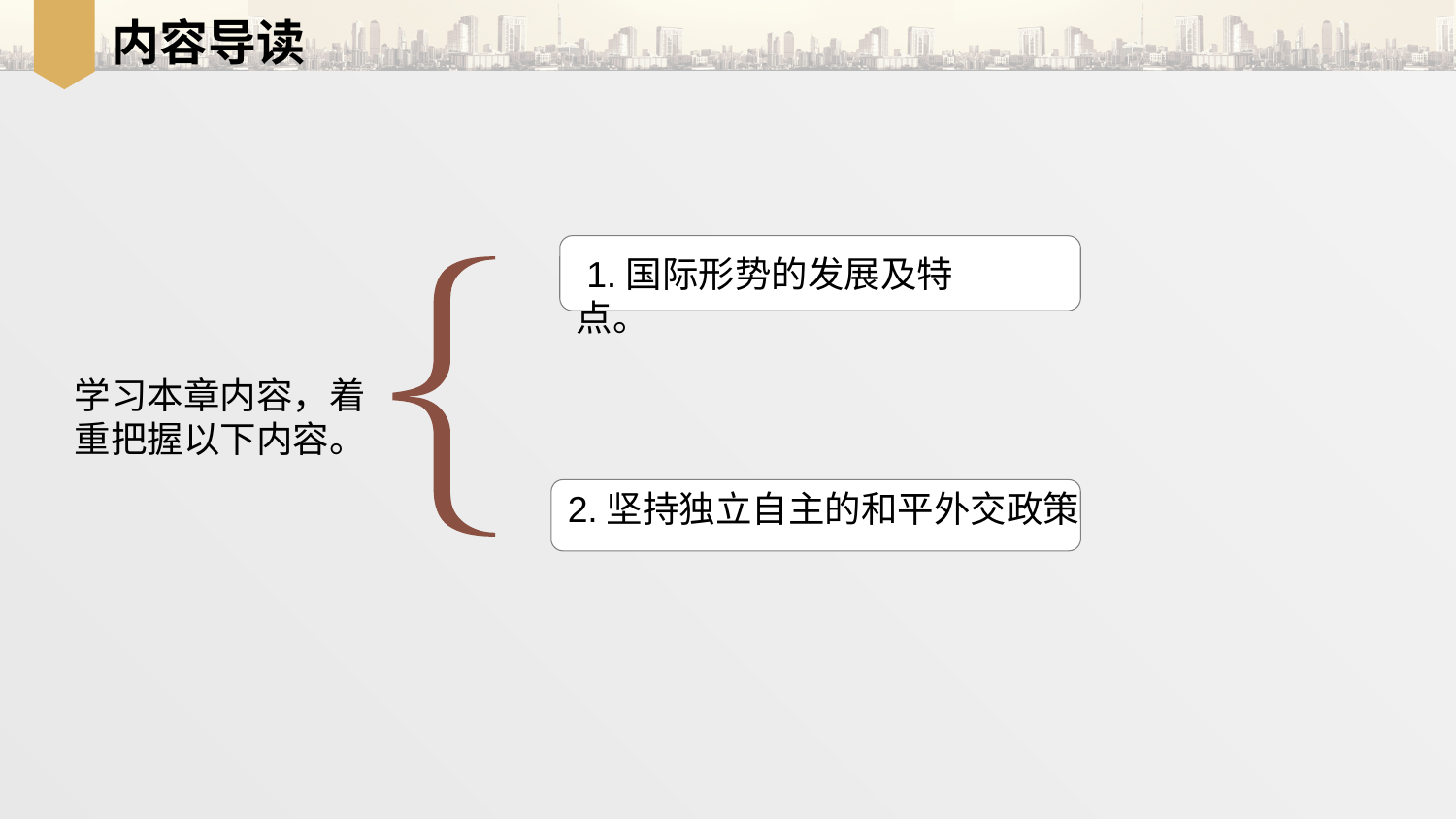

# 内容导读

 1.国际形势的发展及特点。

学习本章内容，着
重把握以下内容。

2.坚持独立自主的和平外交政策